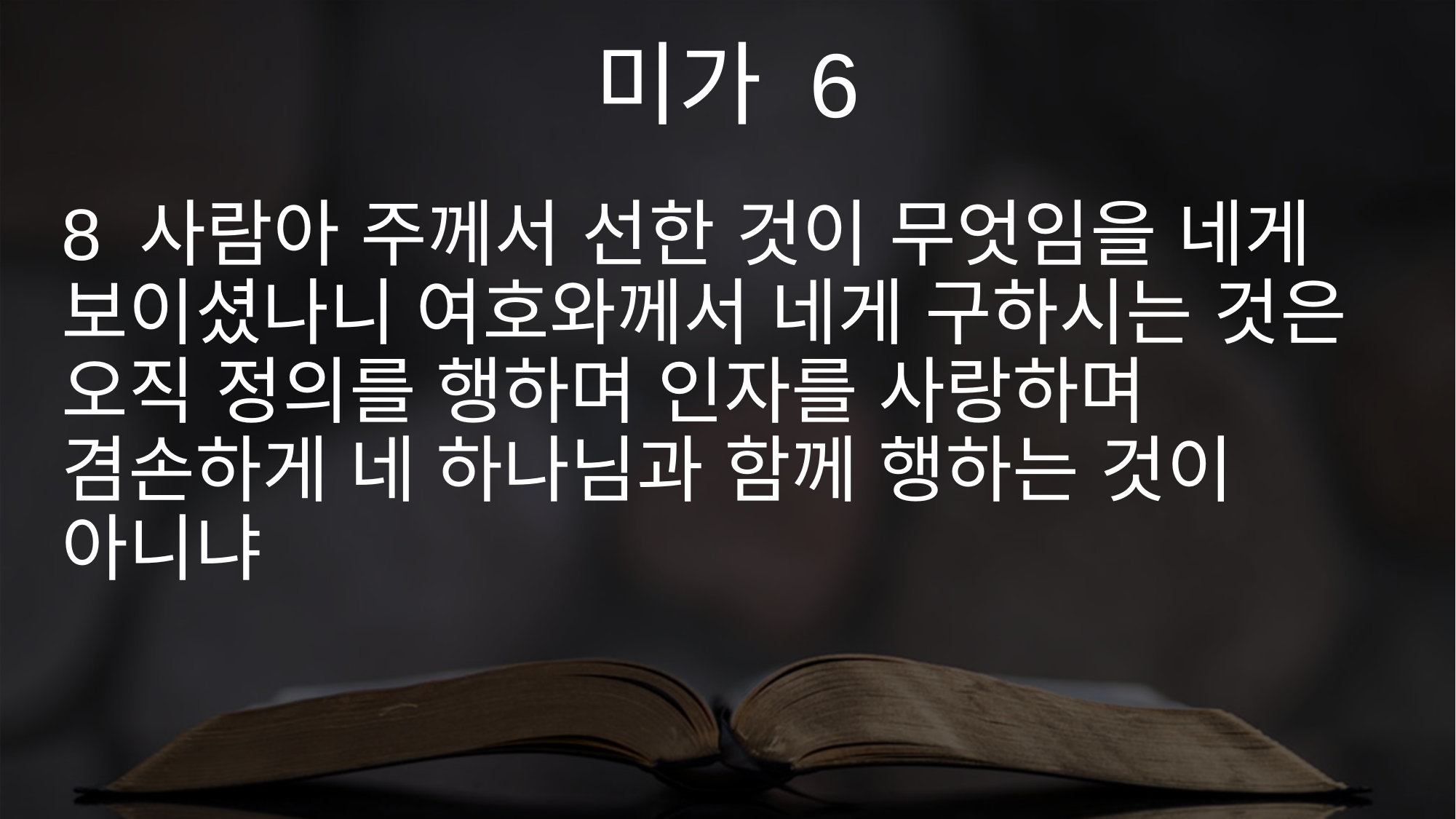

미가 6
8 사람아 주께서 선한 것이 무엇임을 네게 보이셨나니 여호와께서 네게 구하시는 것은 오직 정의를 행하며 인자를 사랑하며 겸손하게 네 하나님과 함께 행하는 것이 아니냐